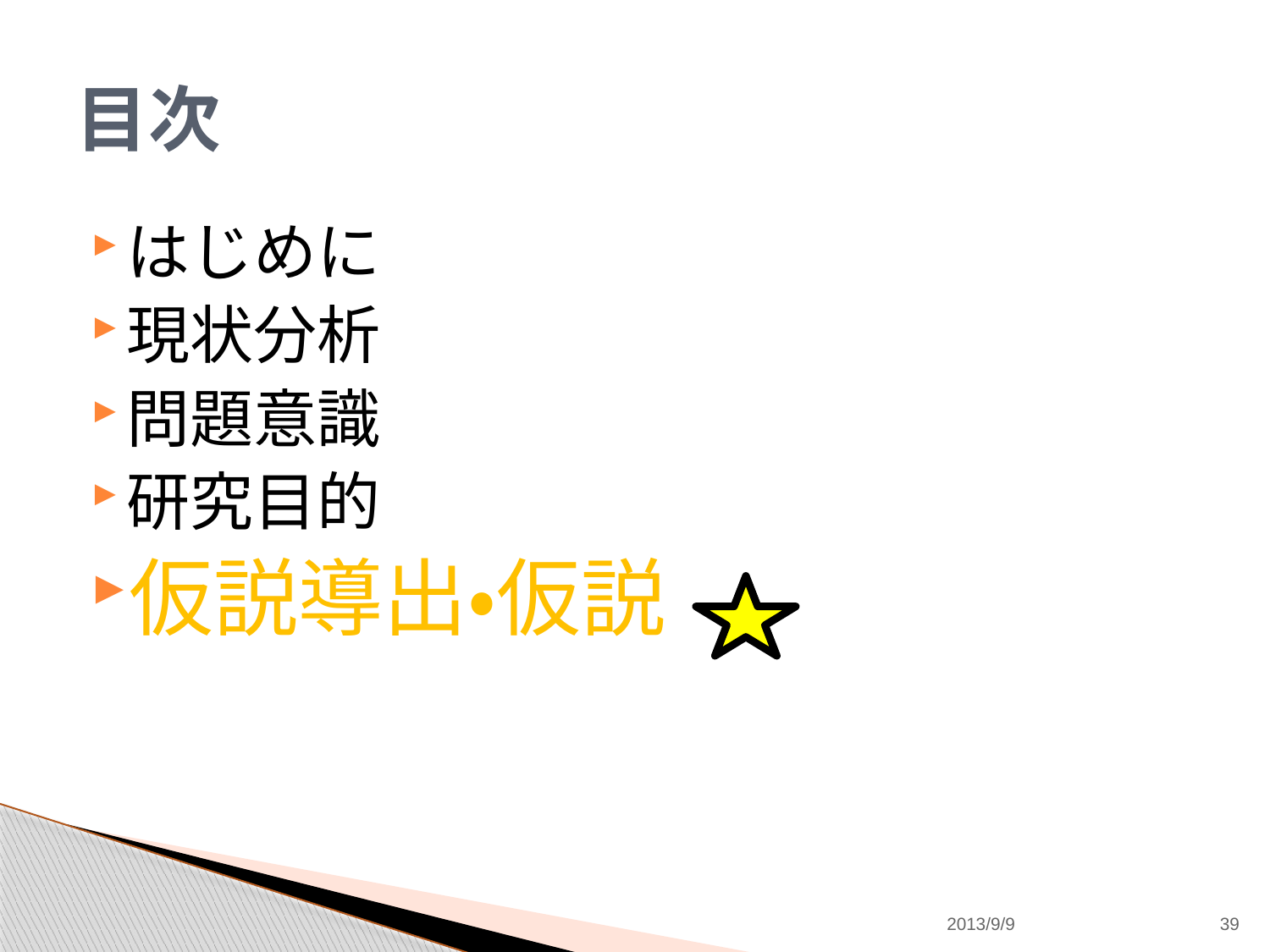

# 目次
はじめに
現状分析
問題意識
研究目的
仮説導出・仮説

2013/9/9
39